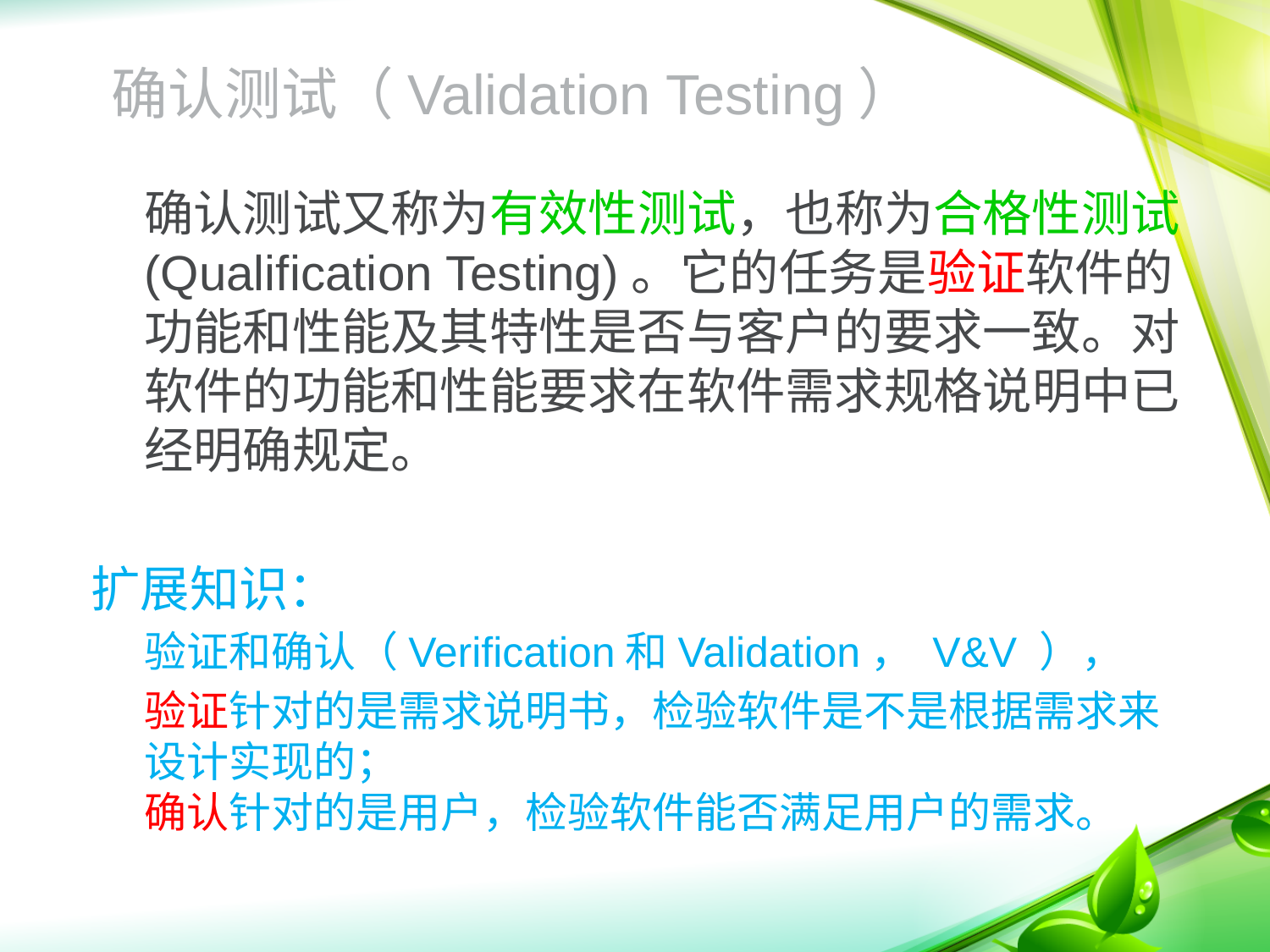

确认测试（Validation Testing）
	确认测试又称为有效性测试，也称为合格性测试(Qualification Testing)。它的任务是验证软件的功能和性能及其特性是否与客户的要求一致。对软件的功能和性能要求在软件需求规格说明中已经明确规定。

扩展知识：
	验证和确认（Verification和Validation， V&V ），
	验证针对的是需求说明书，检验软件是不是根据需求来设计实现的；
确认针对的是用户，检验软件能否满足用户的需求。